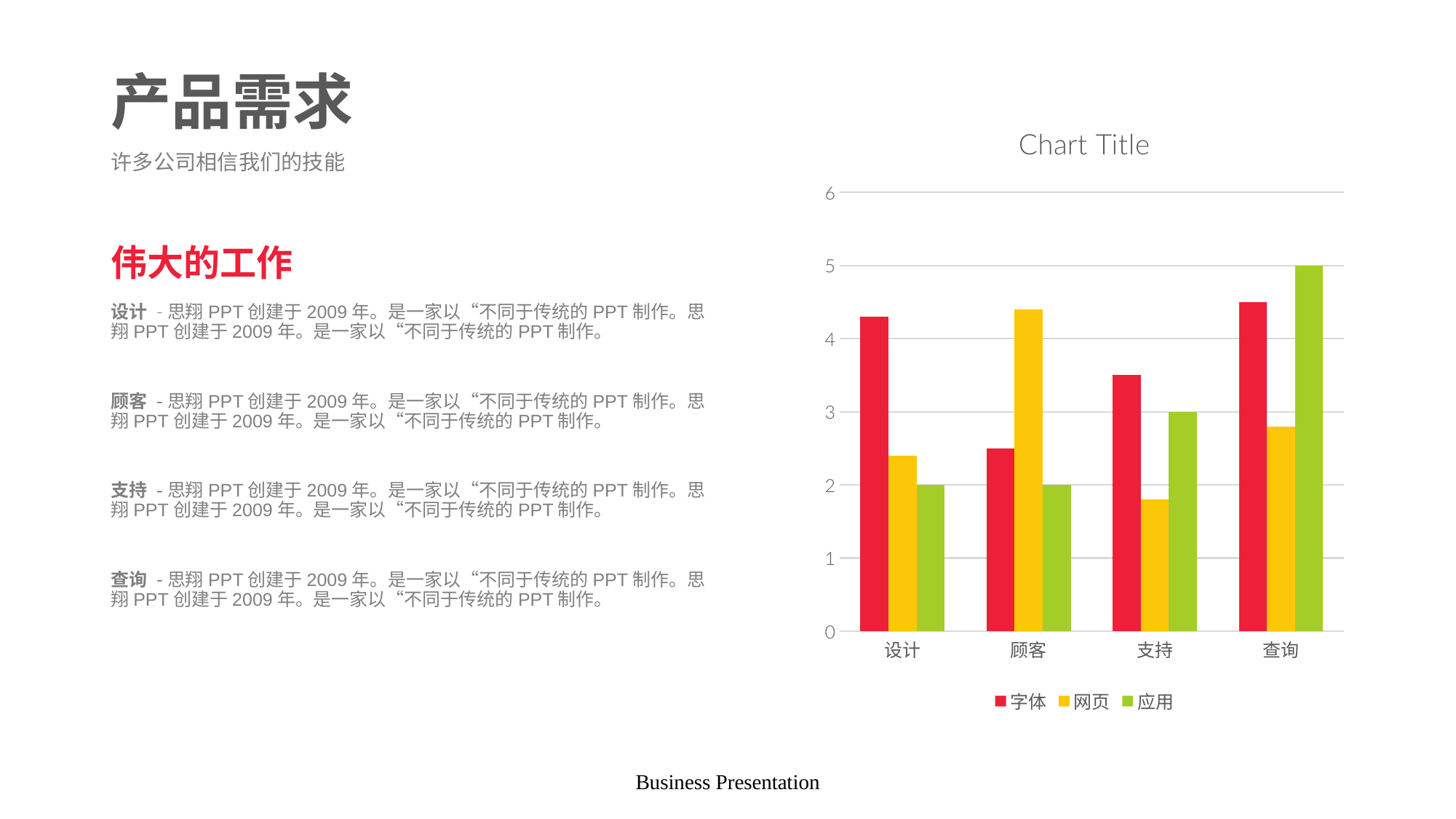

# 产品需求

### Chart:

| Category | 字体 | 网页 | 应用 |
|---|---|---|---|
| 设计 | 4.3 | 2.4 | 2.0 |
| 顾客 | 2.5 | 4.4 | 2.0 |
| 支持 | 3.5 | 1.8 | 3.0 |
| 查询 | 4.5 | 2.8 | 5.0 |
许多公司相信我们的技能
伟大的工作
设计 -思翔PPT创建于2009年。是一家以“不同于传统的PPT制作。思翔PPT创建于2009年。是一家以“不同于传统的PPT制作。

顾客 -思翔PPT创建于2009年。是一家以“不同于传统的PPT制作。思翔PPT创建于2009年。是一家以“不同于传统的PPT制作。

支持 -思翔PPT创建于2009年。是一家以“不同于传统的PPT制作。思翔PPT创建于2009年。是一家以“不同于传统的PPT制作。

查询 -思翔PPT创建于2009年。是一家以“不同于传统的PPT制作。思翔PPT创建于2009年。是一家以“不同于传统的PPT制作。

Business Presentation
14